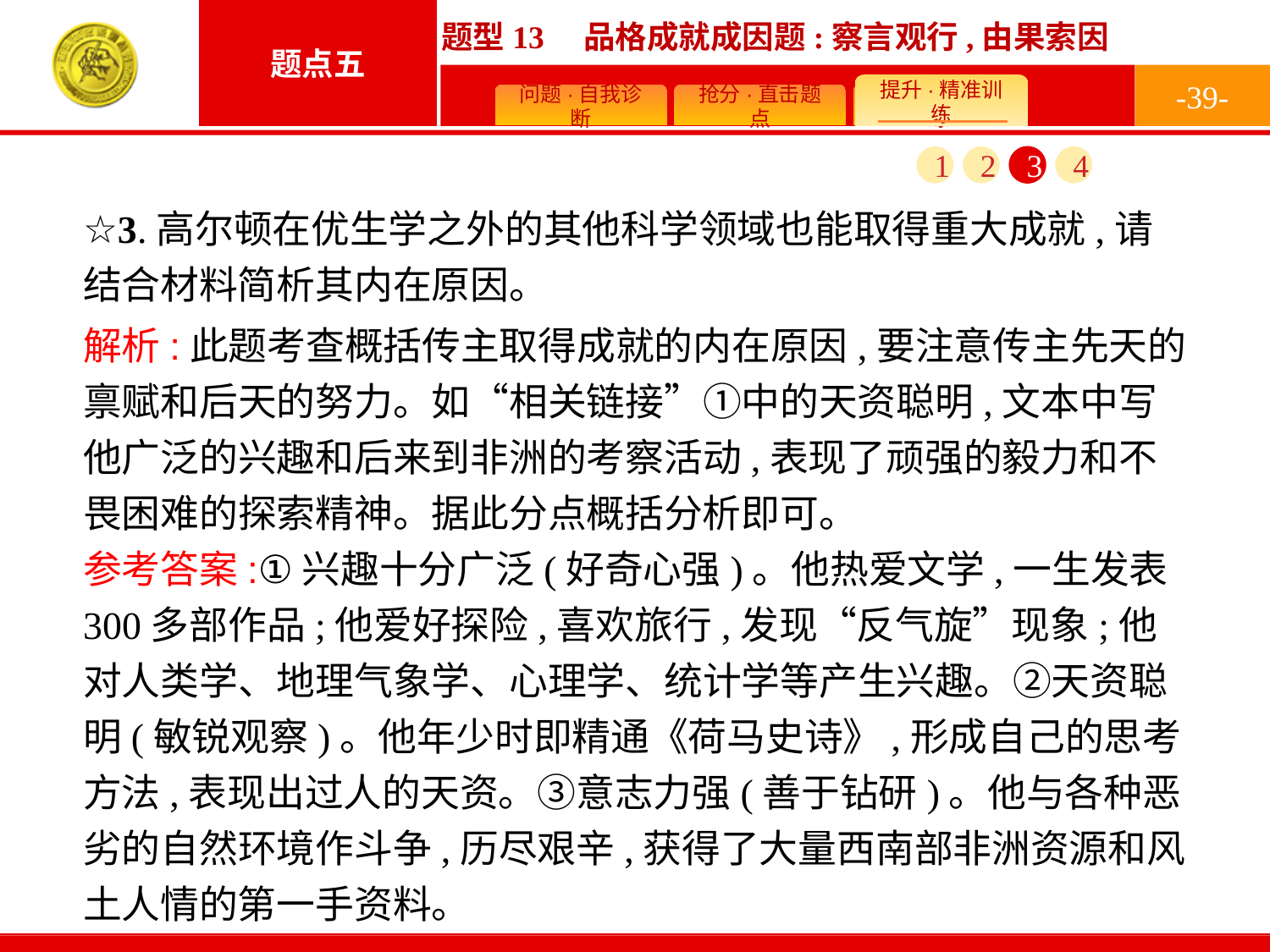

-39-
1
2
3
4
☆3.高尔顿在优生学之外的其他科学领域也能取得重大成就,请结合材料简析其内在原因。
解析:此题考查概括传主取得成就的内在原因,要注意传主先天的禀赋和后天的努力。如“相关链接”①中的天资聪明,文本中写他广泛的兴趣和后来到非洲的考察活动,表现了顽强的毅力和不畏困难的探索精神。据此分点概括分析即可。
参考答案:①兴趣十分广泛(好奇心强)。他热爱文学,一生发表300多部作品;他爱好探险,喜欢旅行,发现“反气旋”现象;他对人类学、地理气象学、心理学、统计学等产生兴趣。②天资聪明(敏锐观察)。他年少时即精通《荷马史诗》,形成自己的思考方法,表现出过人的天资。③意志力强(善于钻研)。他与各种恶劣的自然环境作斗争,历尽艰辛,获得了大量西南部非洲资源和风土人情的第一手资料。